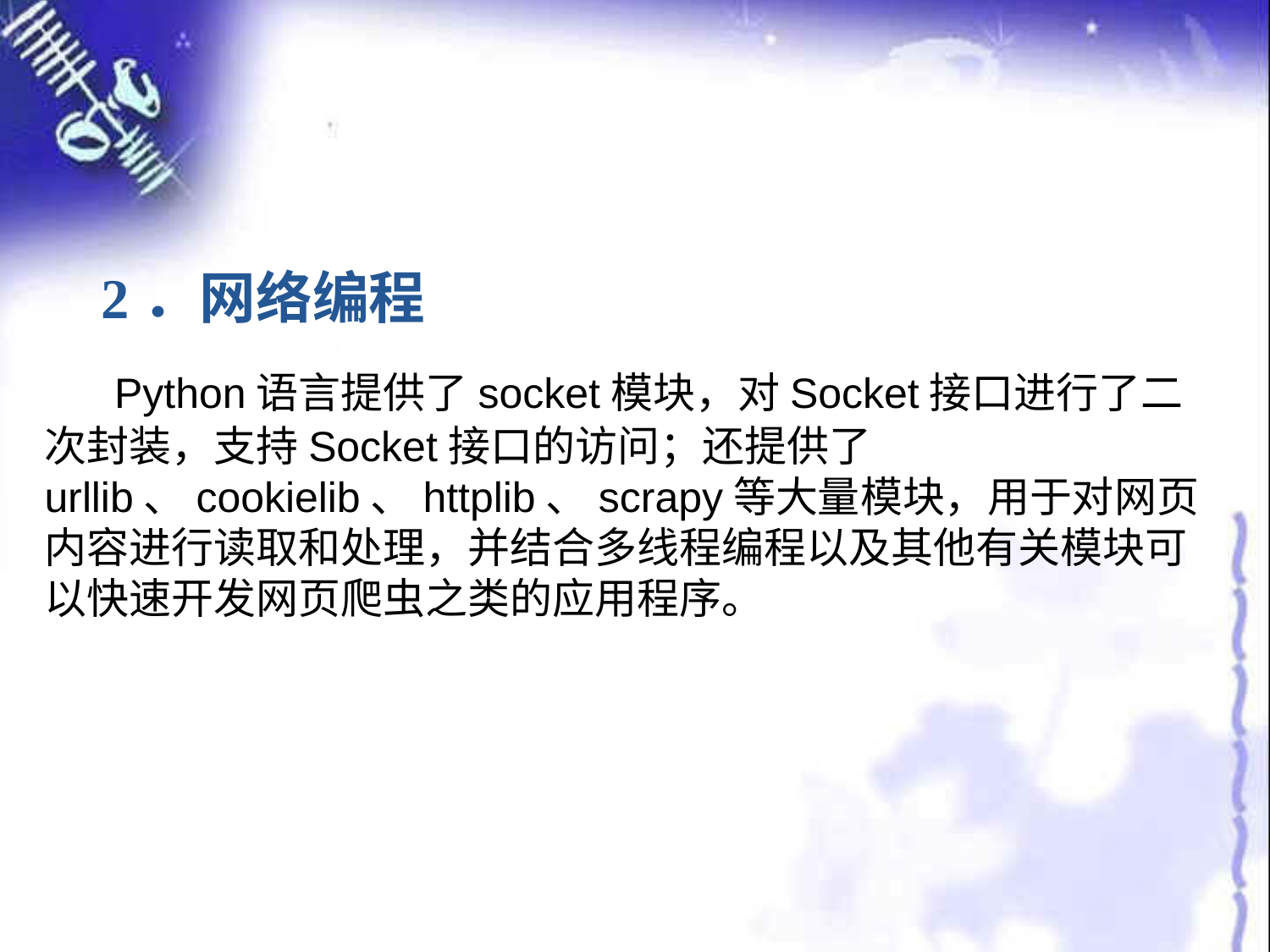

2．网络编程
　Python语言提供了socket模块，对Socket接口进行了二次封装，支持Socket接口的访问；还提供了urllib、cookielib、httplib、scrapy等大量模块，用于对网页内容进行读取和处理，并结合多线程编程以及其他有关模块可以快速开发网页爬虫之类的应用程序。